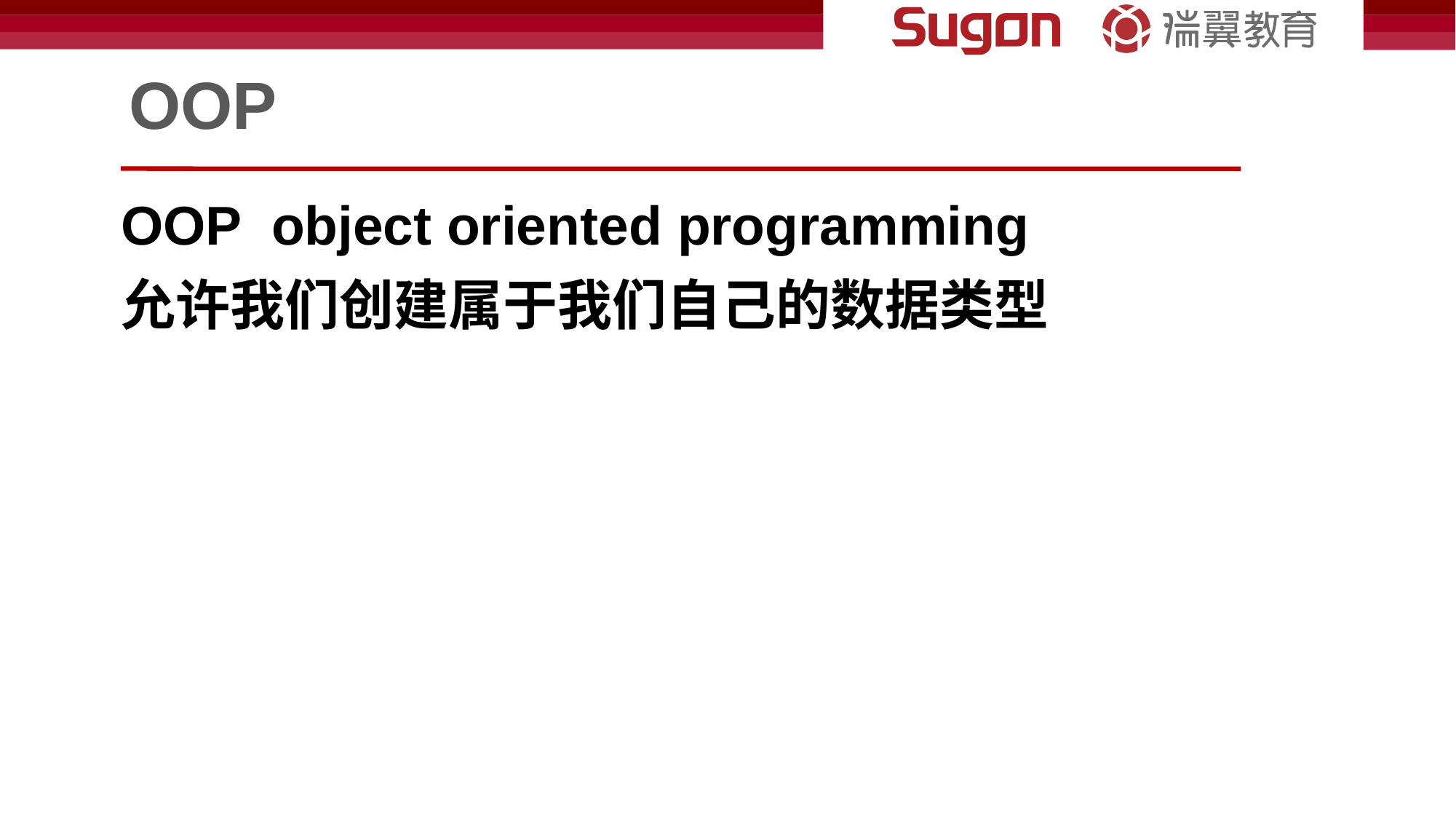

# OOP
OOP  object oriented programming
允许我们创建属于我们自己的数据类型